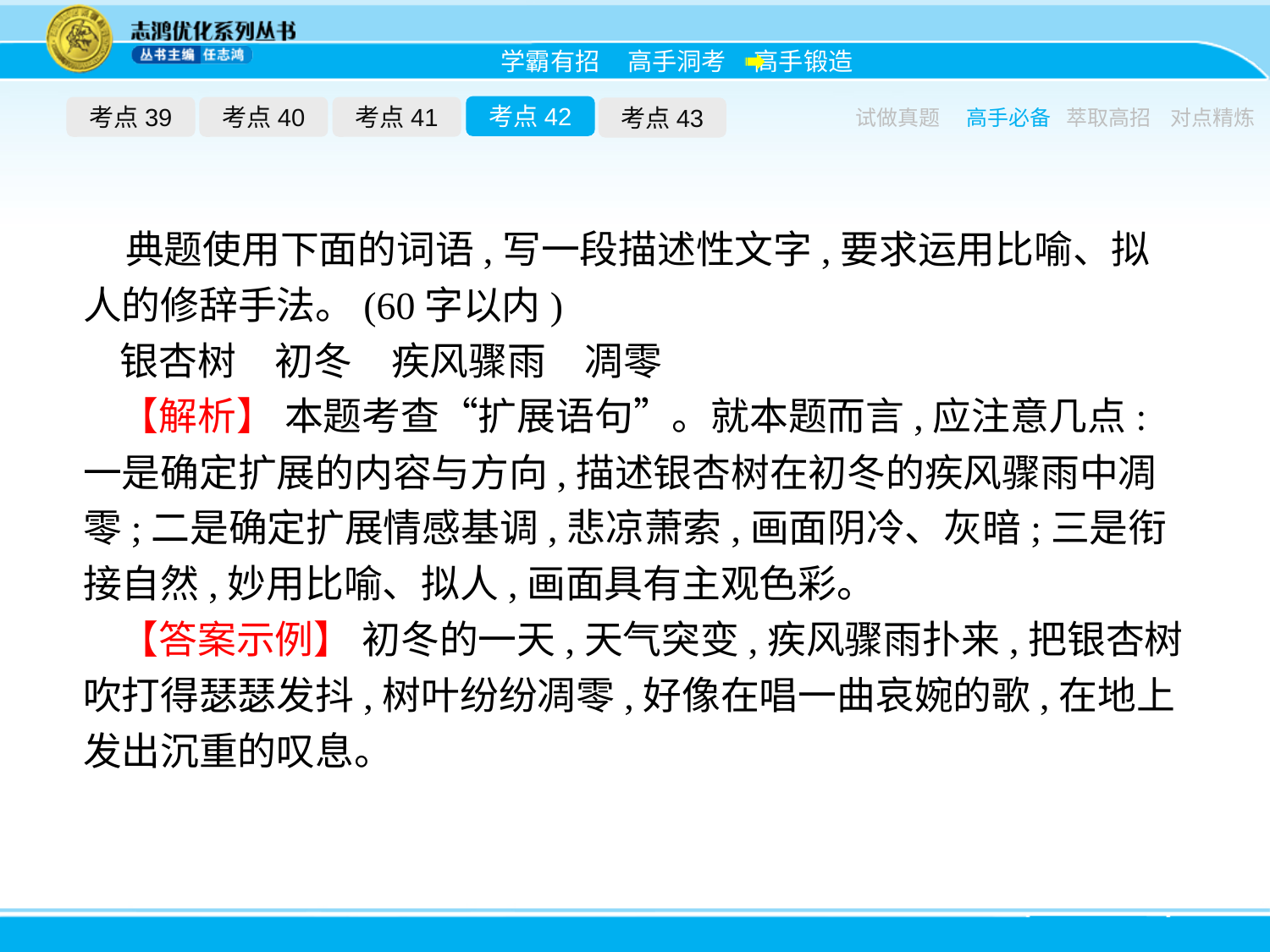

考点42
考点39
考点40
考点41
考点43
试做真题
高手必备
萃取高招
对点精炼
典题使用下面的词语,写一段描述性文字,要求运用比喻、拟人的修辞手法。(60字以内)
银杏树　初冬　疾风骤雨　凋零
【解析】 本题考查“扩展语句”。就本题而言,应注意几点:一是确定扩展的内容与方向,描述银杏树在初冬的疾风骤雨中凋零;二是确定扩展情感基调,悲凉萧索,画面阴冷、灰暗;三是衔接自然,妙用比喻、拟人,画面具有主观色彩。
【答案示例】 初冬的一天,天气突变,疾风骤雨扑来,把银杏树吹打得瑟瑟发抖,树叶纷纷凋零,好像在唱一曲哀婉的歌,在地上发出沉重的叹息。